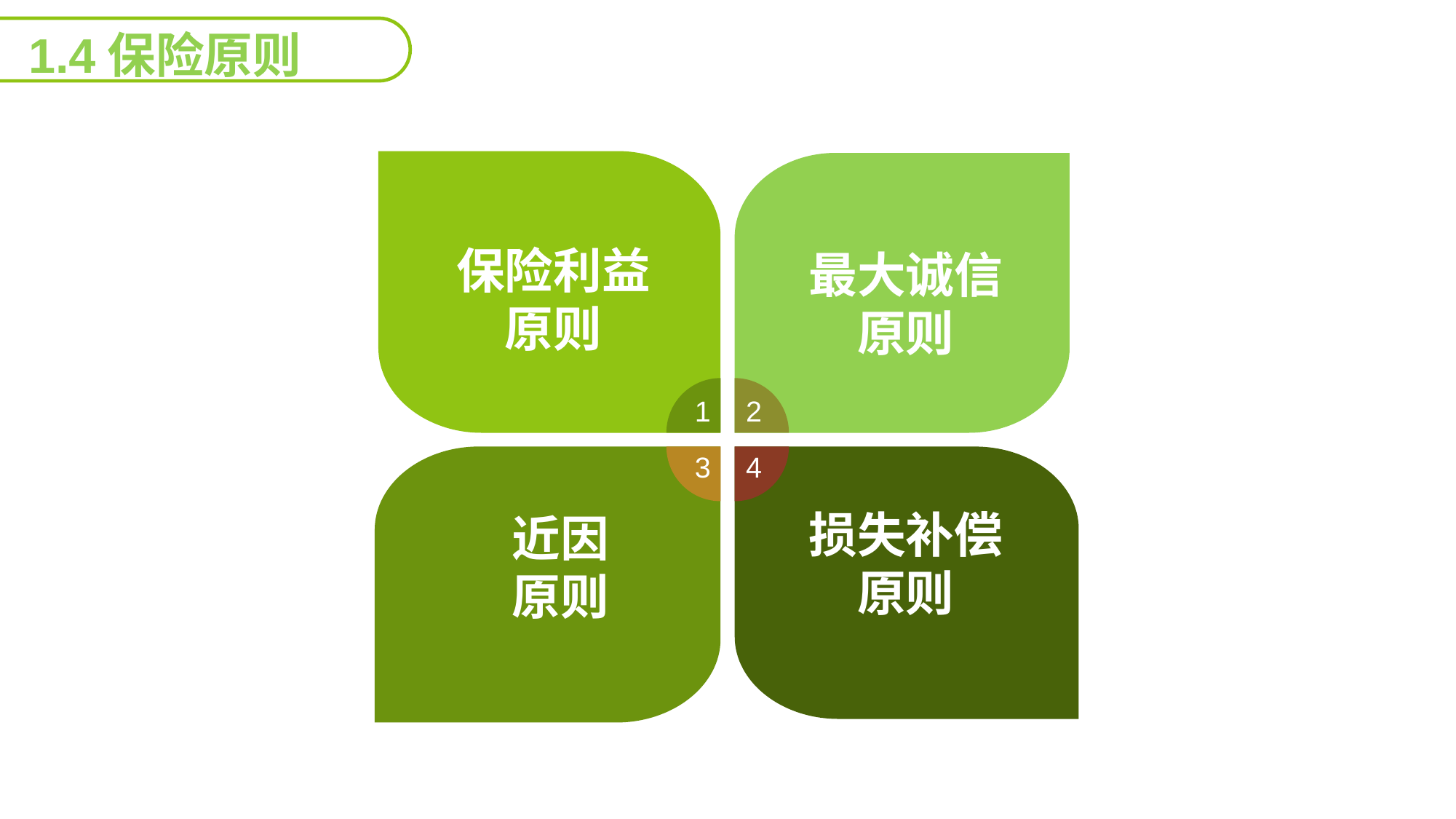

1.4保险原则

保险利益
原则
最大诚信
原则

1
2

3
4
损失补偿
原则
近因
原则
延迟符